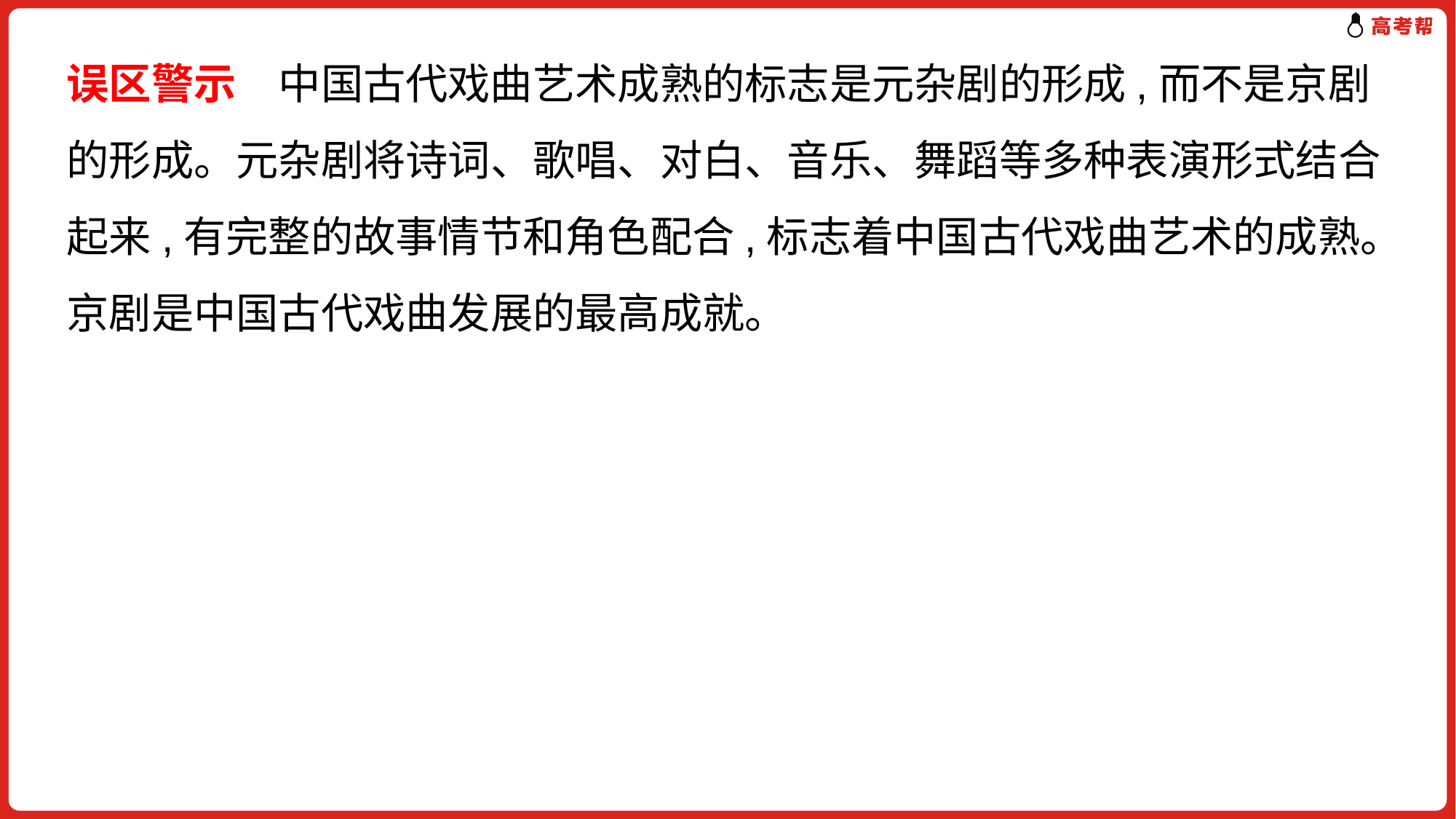

误区警示　中国古代戏曲艺术成熟的标志是元杂剧的形成,而不是京剧的形成。元杂剧将诗词、歌唱、对白、音乐、舞蹈等多种表演形式结合起来,有完整的故事情节和角色配合,标志着中国古代戏曲艺术的成熟。京剧是中国古代戏曲发展的最高成就。